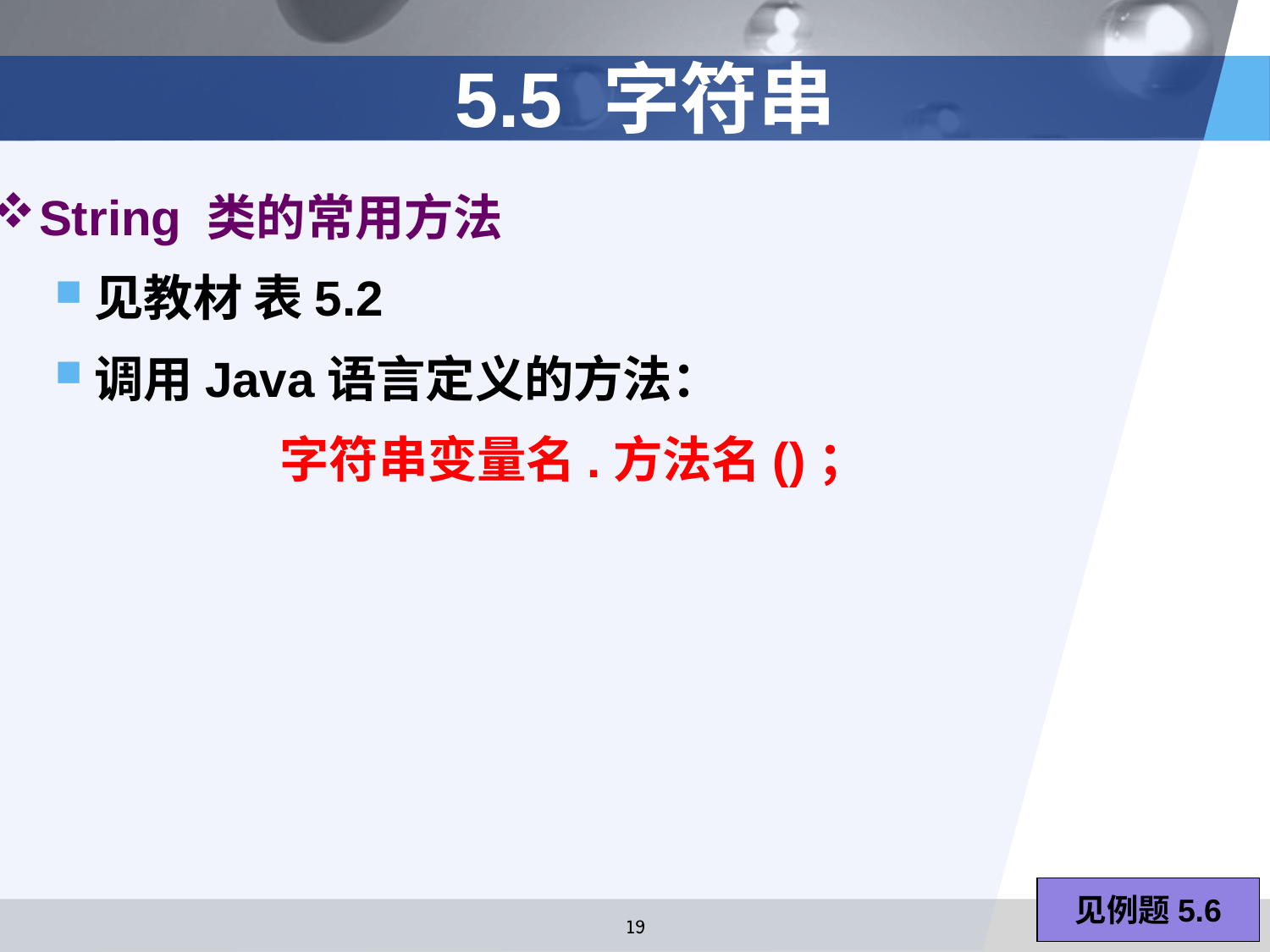

# 5.5 字符串
String 类的常用方法
见教材 表5.2
调用Java语言定义的方法：
                   字符串变量名.方法名()；

见例题5.6

19